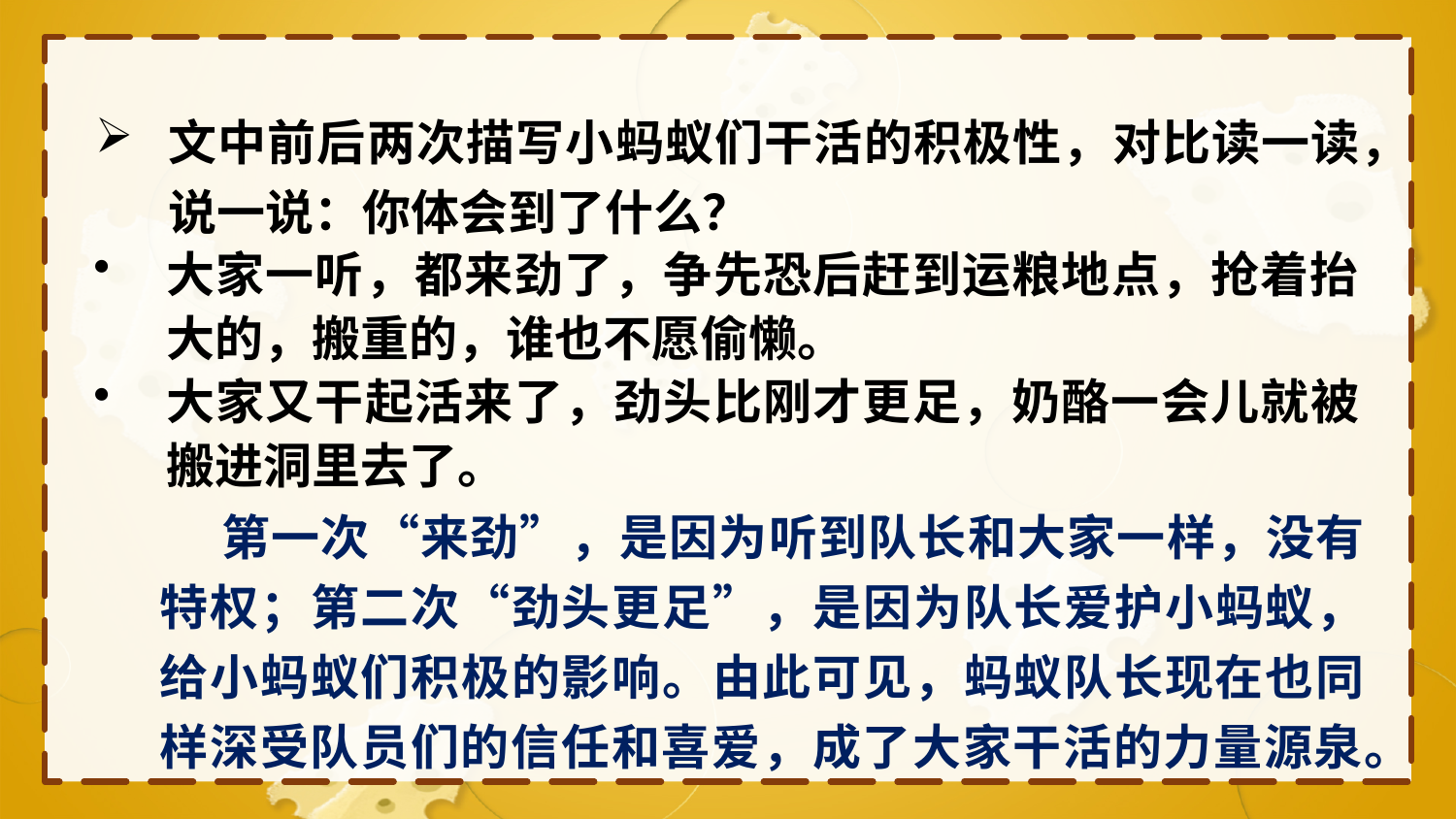

文中前后两次描写小蚂蚁们干活的积极性，对比读一读，说一说：你体会到了什么？
大家一听，都来劲了，争先恐后赶到运粮地点，抢着抬大的，搬重的，谁也不愿偷懒。
大家又干起活来了，劲头比刚才更足，奶酪一会儿就被搬进洞里去了。
    第一次“来劲”，是因为听到队长和大家一样，没有特权；第二次“劲头更足”，是因为队长爱护小蚂蚁，给小蚂蚁们积极的影响。由此可见，蚂蚁队长现在也同样深受队员们的信任和喜爱，成了大家干活的力量源泉。